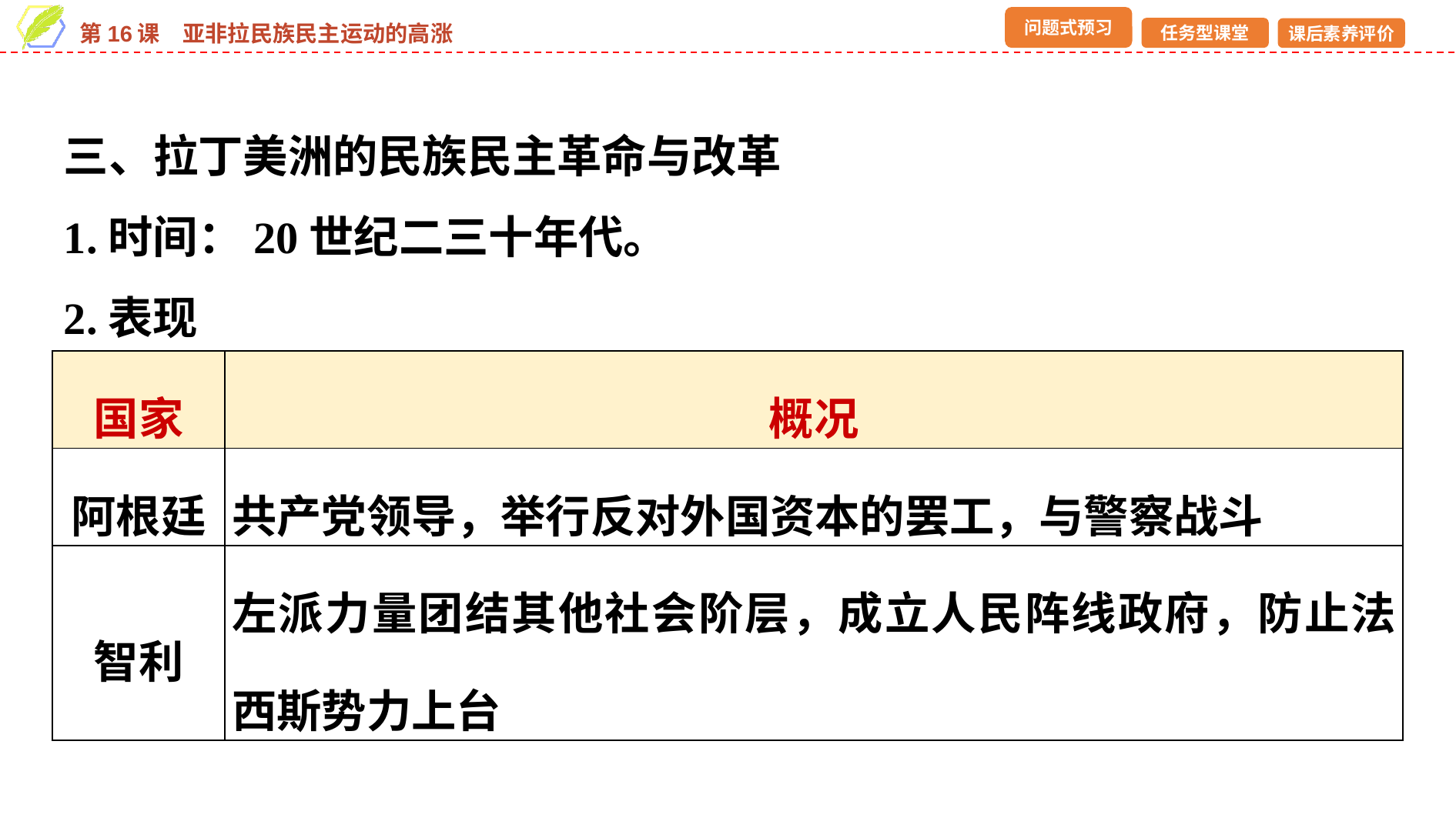

三、拉丁美洲的民族民主革命与改革
1.时间：20世纪二三十年代。
2.表现
| 国家 | 概况 |
| --- | --- |
| 阿根廷 | 共产党领导，举行反对外国资本的罢工，与警察战斗 |
| 智利 | 左派力量团结其他社会阶层，成立人民阵线政府，防止法西斯势力上台 |